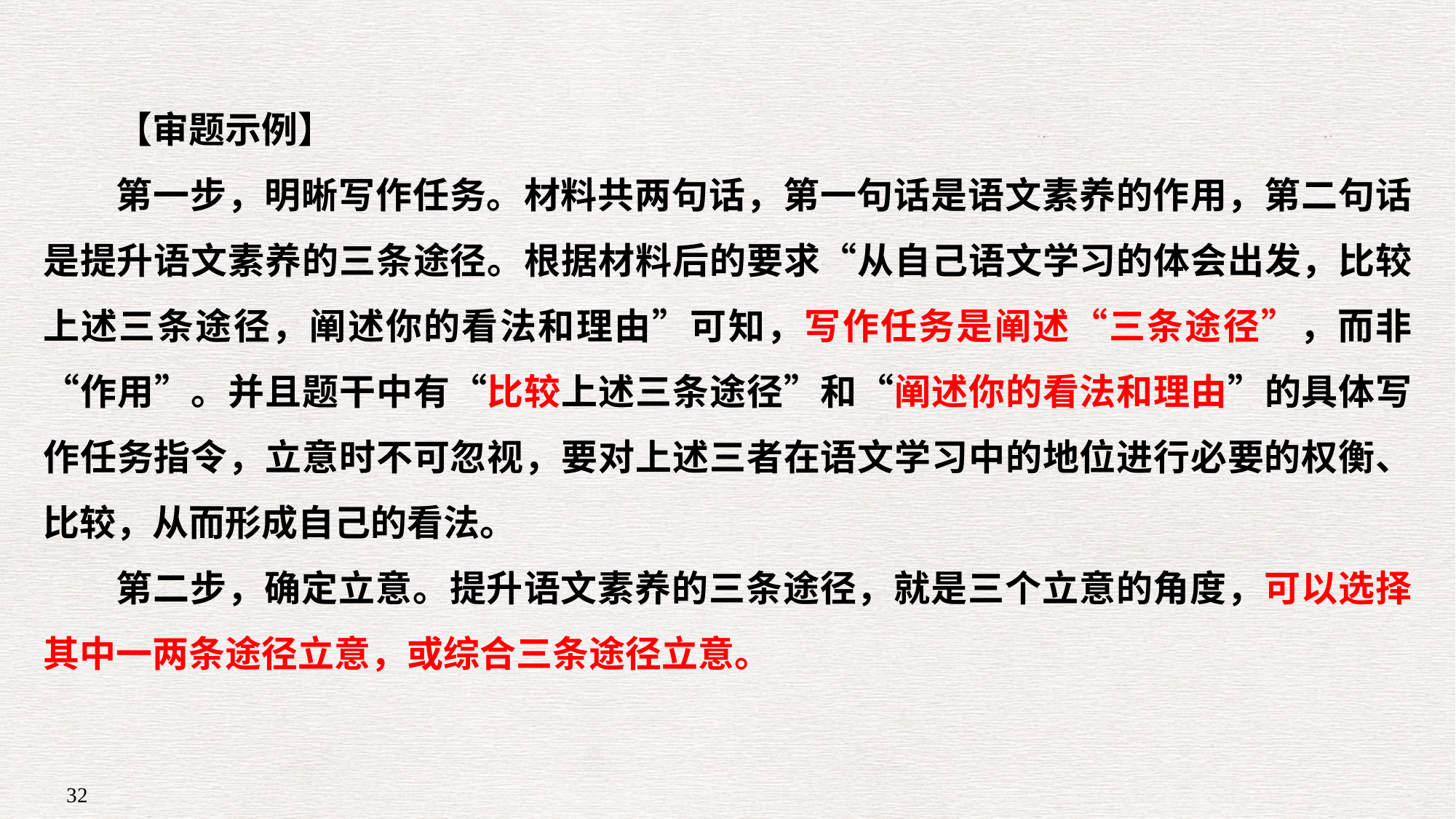

【审题示例】
第一步，明晰写作任务。材料共两句话，第一句话是语文素养的作用，第二句话是提升语文素养的三条途径。根据材料后的要求“从自己语文学习的体会出发，比较上述三条途径，阐述你的看法和理由”可知，写作任务是阐述“三条途径”，而非“作用”。并且题干中有“比较上述三条途径”和“阐述你的看法和理由”的具体写作任务指令，立意时不可忽视，要对上述三者在语文学习中的地位进行必要的权衡、比较，从而形成自己的看法。
第二步，确定立意。提升语文素养的三条途径，就是三个立意的角度，可以选择其中一两条途径立意，或综合三条途径立意。